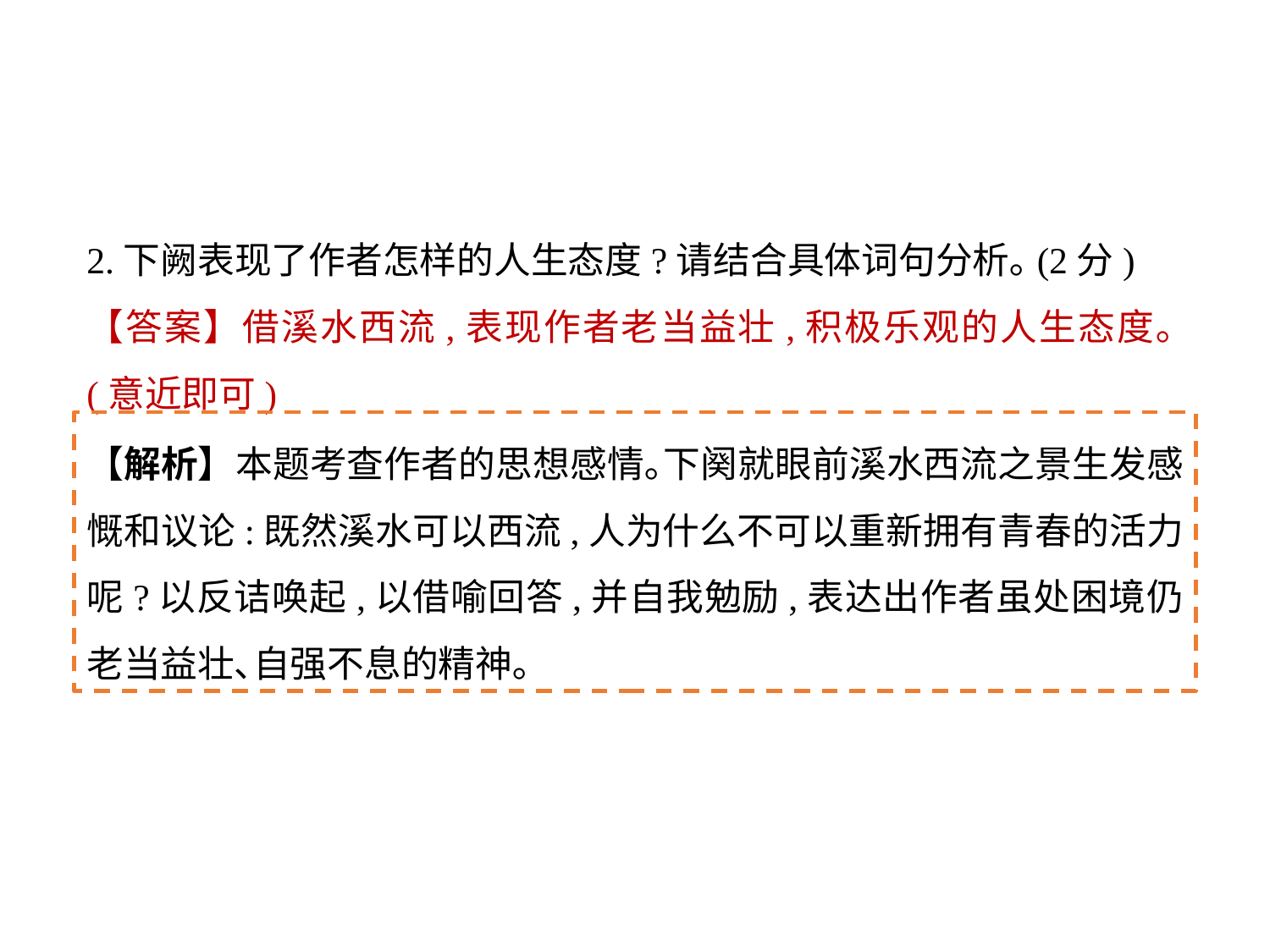

2.下阙表现了作者怎样的人生态度?请结合具体词句分析｡(2分)
【答案】借溪水西流,表现作者老当益壮,积极乐观的人生态度｡(意近即可)
【解析】本题考查作者的思想感情｡下阕就眼前溪水西流之景生发感慨和议论:既然溪水可以西流,人为什么不可以重新拥有青春的活力呢?以反诘唤起,以借喻回答,并自我勉励,表达出作者虽处困境仍老当益壮､自强不息的精神｡